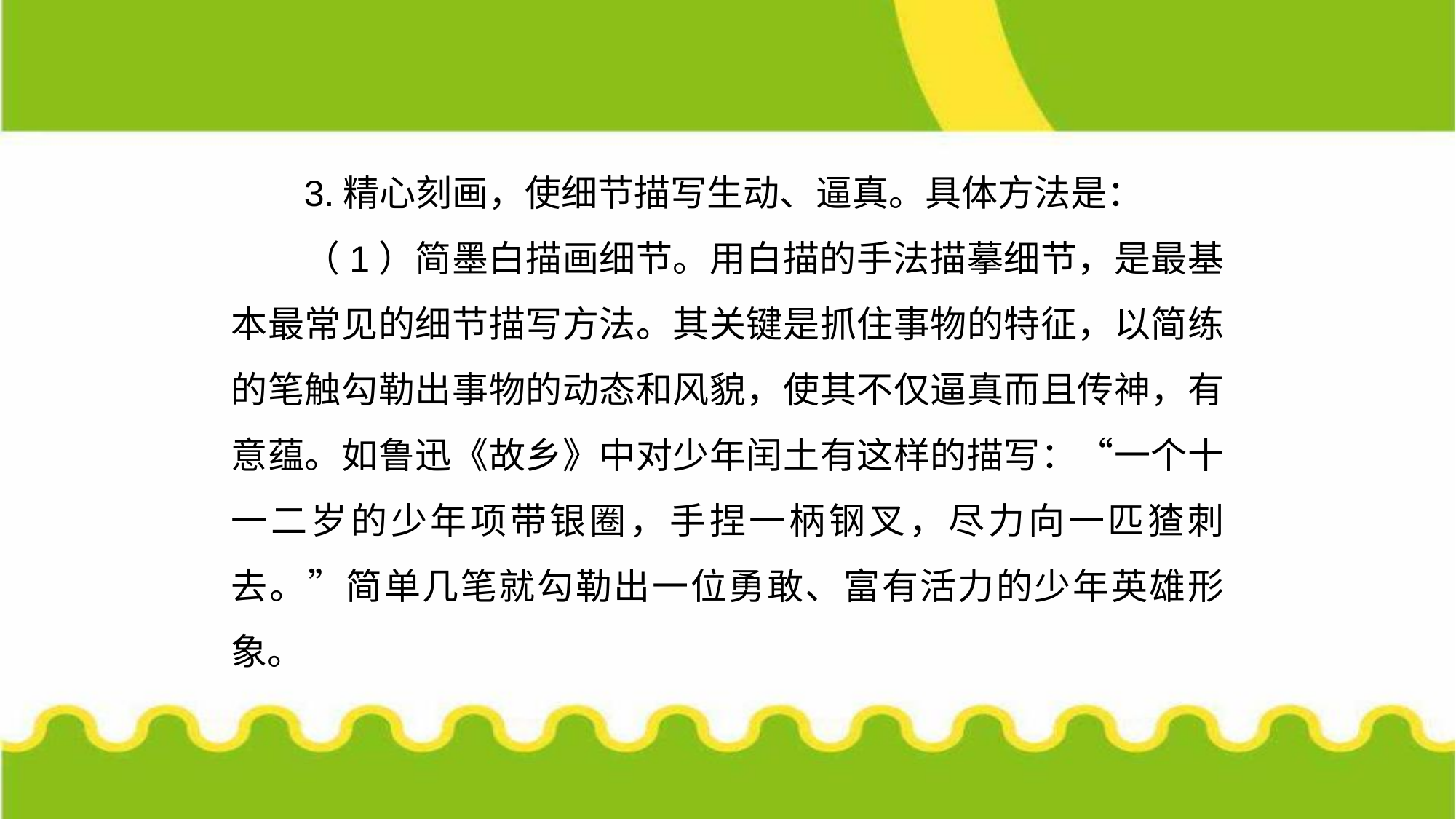

3.精心刻画，使细节描写生动、逼真。具体方法是：
（1）简墨白描画细节。用白描的手法描摹细节，是最基本最常见的细节描写方法。其关键是抓住事物的特征，以简练的笔触勾勒出事物的动态和风貌，使其不仅逼真而且传神，有意蕴。如鲁迅《故乡》中对少年闰土有这样的描写：“一个十一二岁的少年项带银圈，手捏一柄钢叉，尽力向一匹猹刺去。”简单几笔就勾勒出一位勇敢、富有活力的少年英雄形象。